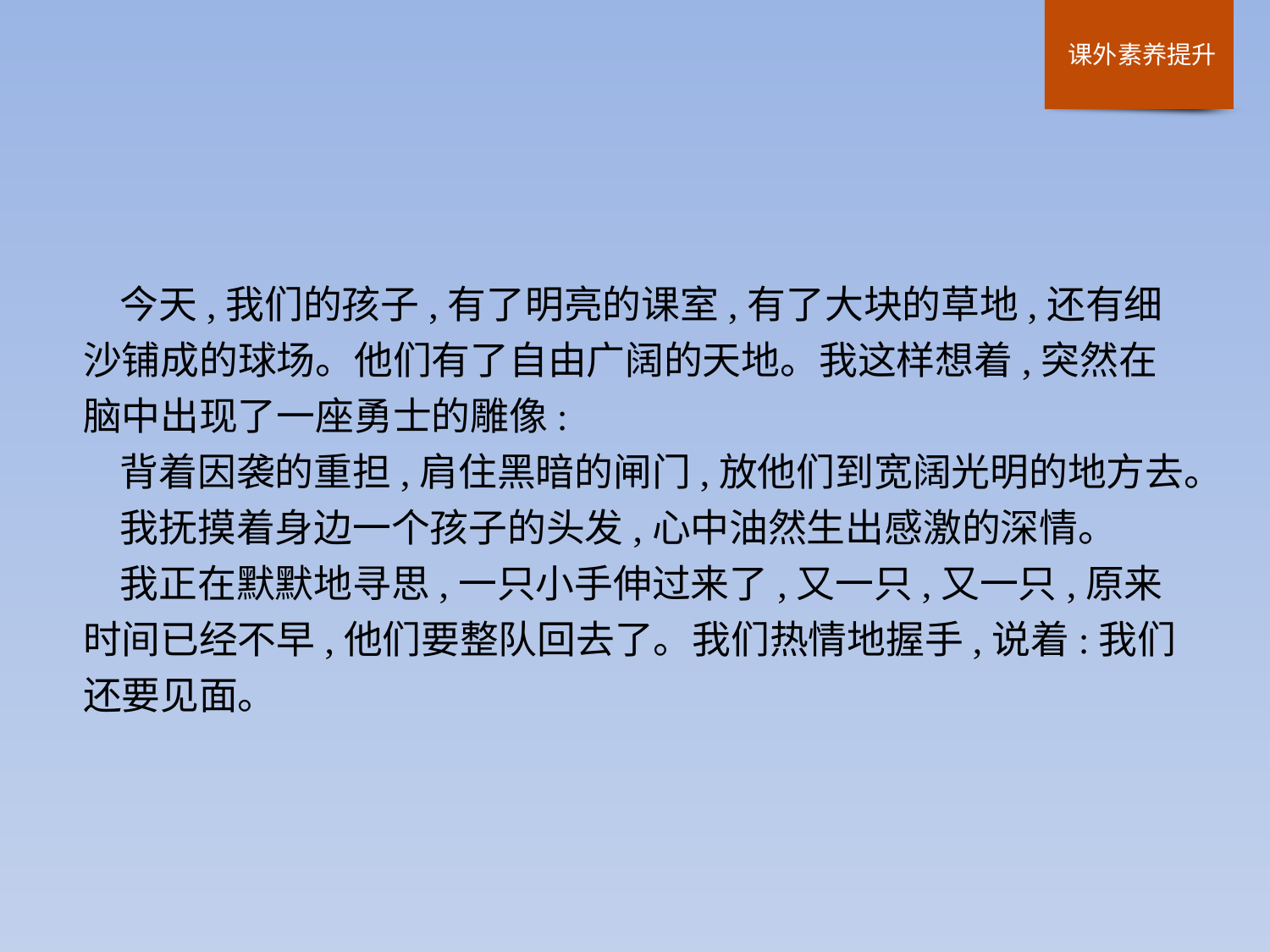

今天,我们的孩子,有了明亮的课室,有了大块的草地,还有细沙铺成的球场。他们有了自由广阔的天地。我这样想着,突然在脑中出现了一座勇士的雕像:
背着因袭的重担,肩住黑暗的闸门,放他们到宽阔光明的地方去。
我抚摸着身边一个孩子的头发,心中油然生出感激的深情。
我正在默默地寻思,一只小手伸过来了,又一只,又一只,原来时间已经不早,他们要整队回去了。我们热情地握手,说着:我们还要见面。